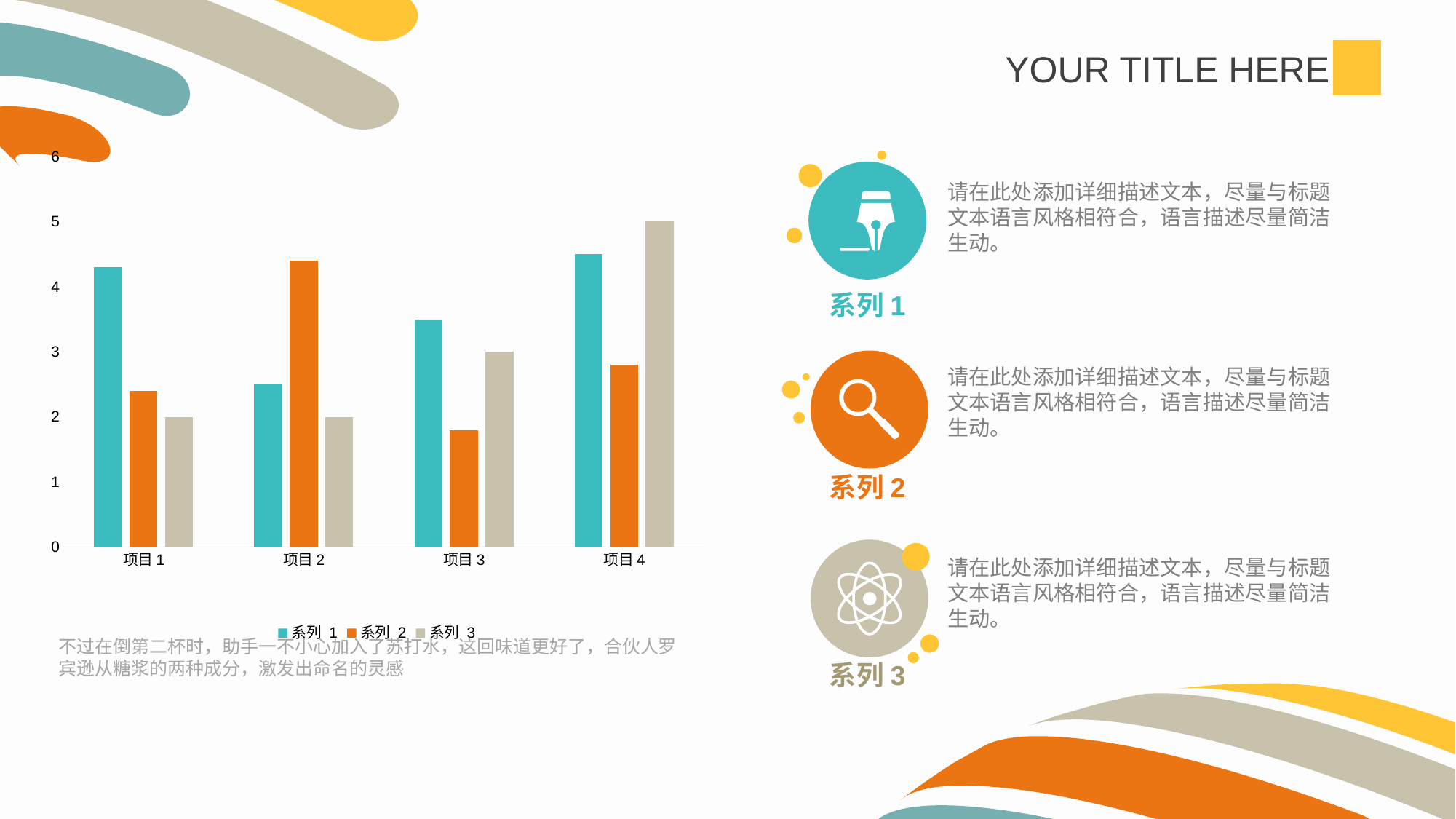

### Chart

| Category | 系列 1 | 系列 2 | 系列 3 |
|---|---|---|---|
| 项目1 | 4.3 | 2.4 | 2.0 |
| 项目2 | 2.5 | 4.4 | 2.0 |
| 项目3 | 3.5 | 1.8 | 3.0 |
| 项目4 | 4.5 | 2.8 | 5.0 |

请在此处添加详细描述文本，尽量与标题文本语言风格相符合，语言描述尽量简洁生动。

系列1

请在此处添加详细描述文本，尽量与标题文本语言风格相符合，语言描述尽量简洁生动。

系列2

请在此处添加详细描述文本，尽量与标题文本语言风格相符合，语言描述尽量简洁生动。
不过在倒第二杯时，助手一不小心加入了苏打水，这回味道更好了，合伙人罗宾逊从糖浆的两种成分，激发出命名的灵感

系列3